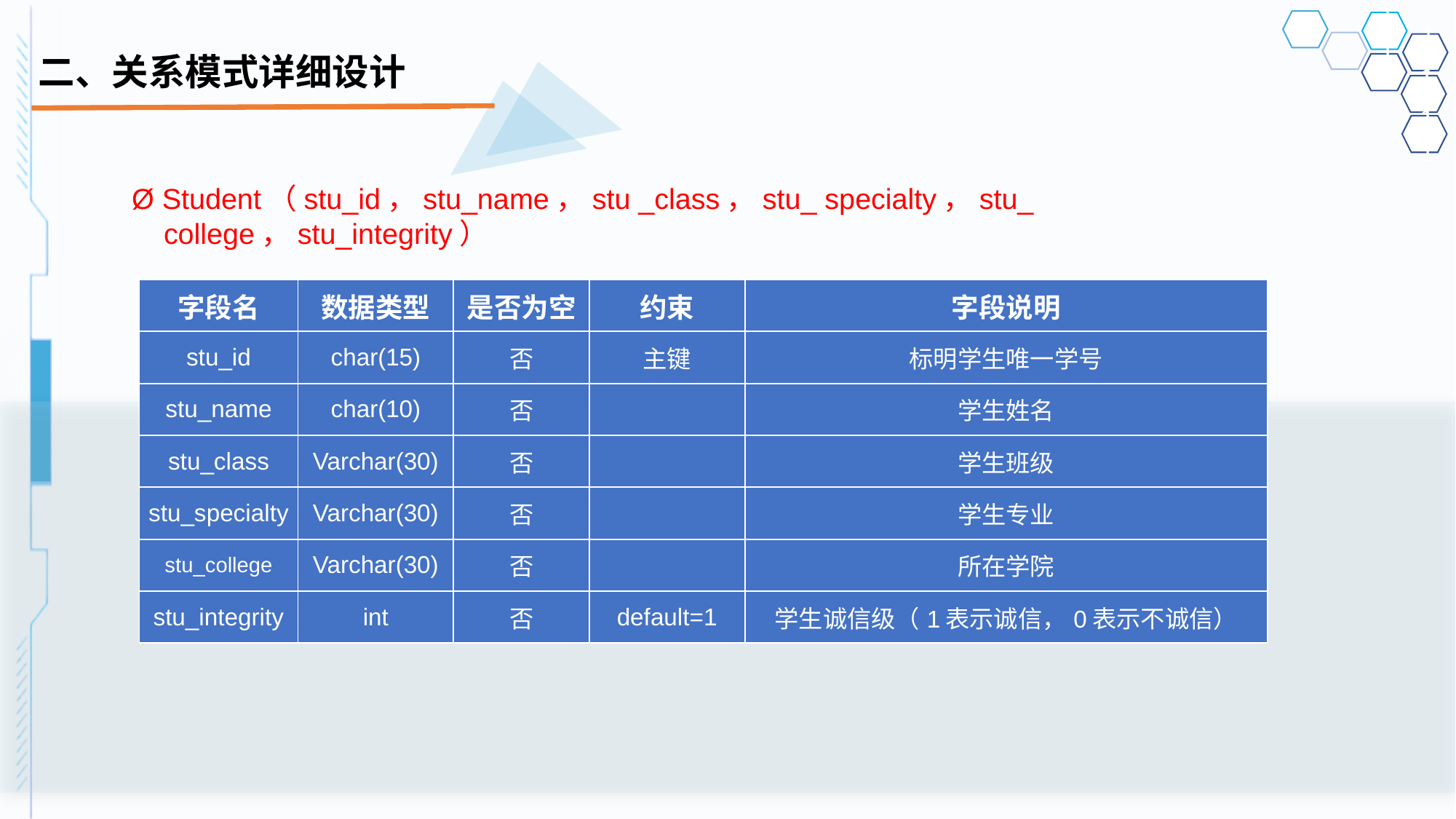

# 二、关系模式详细设计

Ø Student（stu_id，stu_name，stu _class，stu_ specialty，stu_ college，stu_integrity）
| 字段名 | 数据类型 | 是否为空 | 约束 | 字段说明 |
| --- | --- | --- | --- | --- |
| stu\_id | char(15) | 否 | 主键 | 标明学生唯一学号 |
| stu\_name | char(10) | 否 |  | 学生姓名 |
| stu\_class | Varchar(30) | 否 |  | 学生班级 |
| stu\_specialty | Varchar(30) | 否 |  | 学生专业 |
| stu\_college | Varchar(30) | 否 |  | 所在学院 |
| stu\_integrity | int | 否 | default=1 | 学生诚信级（1表示诚信，0表示不诚信） |